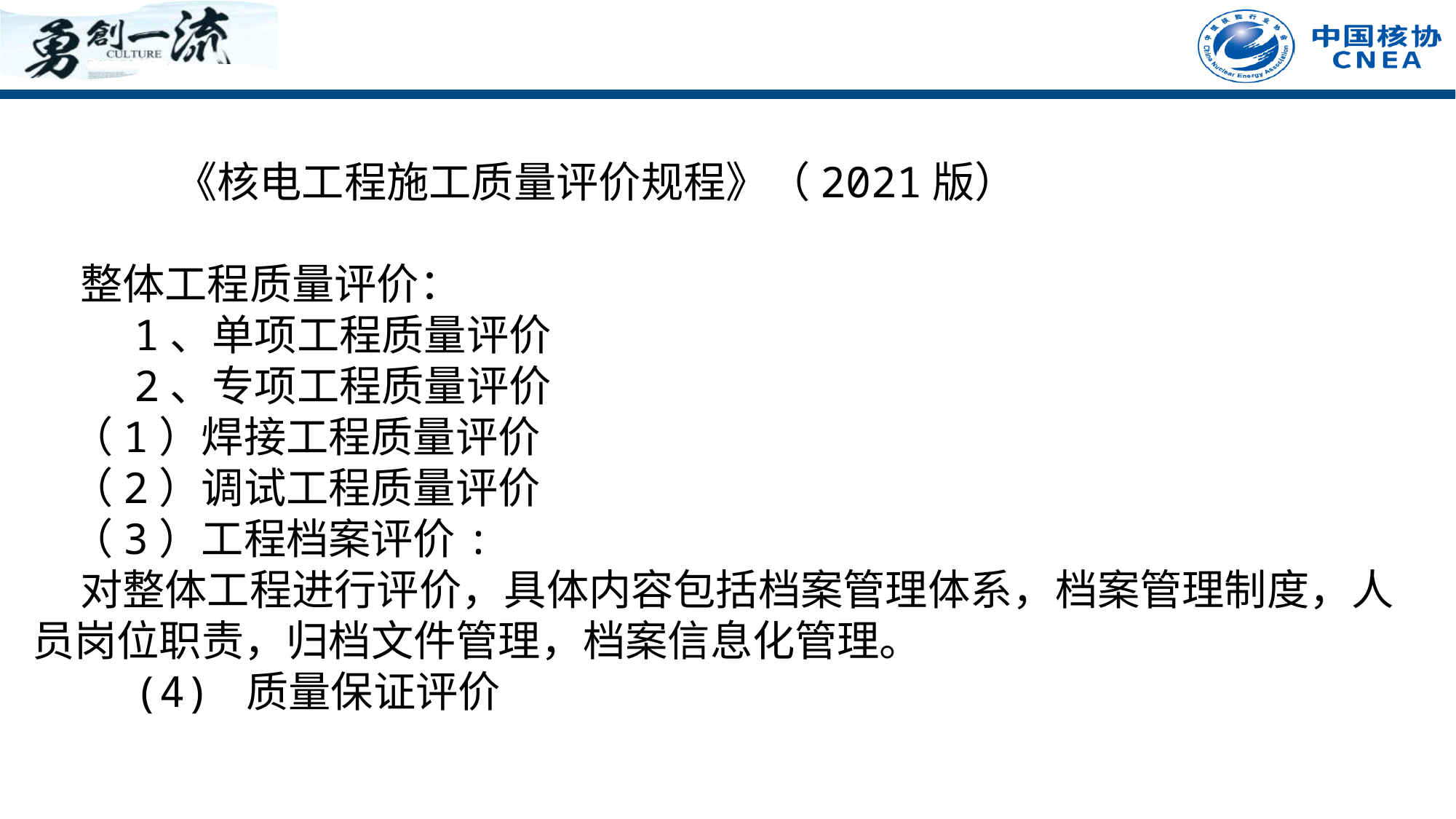

《核电工程施工质量评价规程》（2021版）

    整体工程质量评价：
    1、单项工程质量评价
    2、专项工程质量评价
   （1）焊接工程质量评价
   （2）调试工程质量评价
   （3）工程档案评价:
    对整体工程进行评价，具体内容包括档案管理体系，档案管理制度，人员岗位职责，归档文件管理，档案信息化管理。
    (4) 质量保证评价